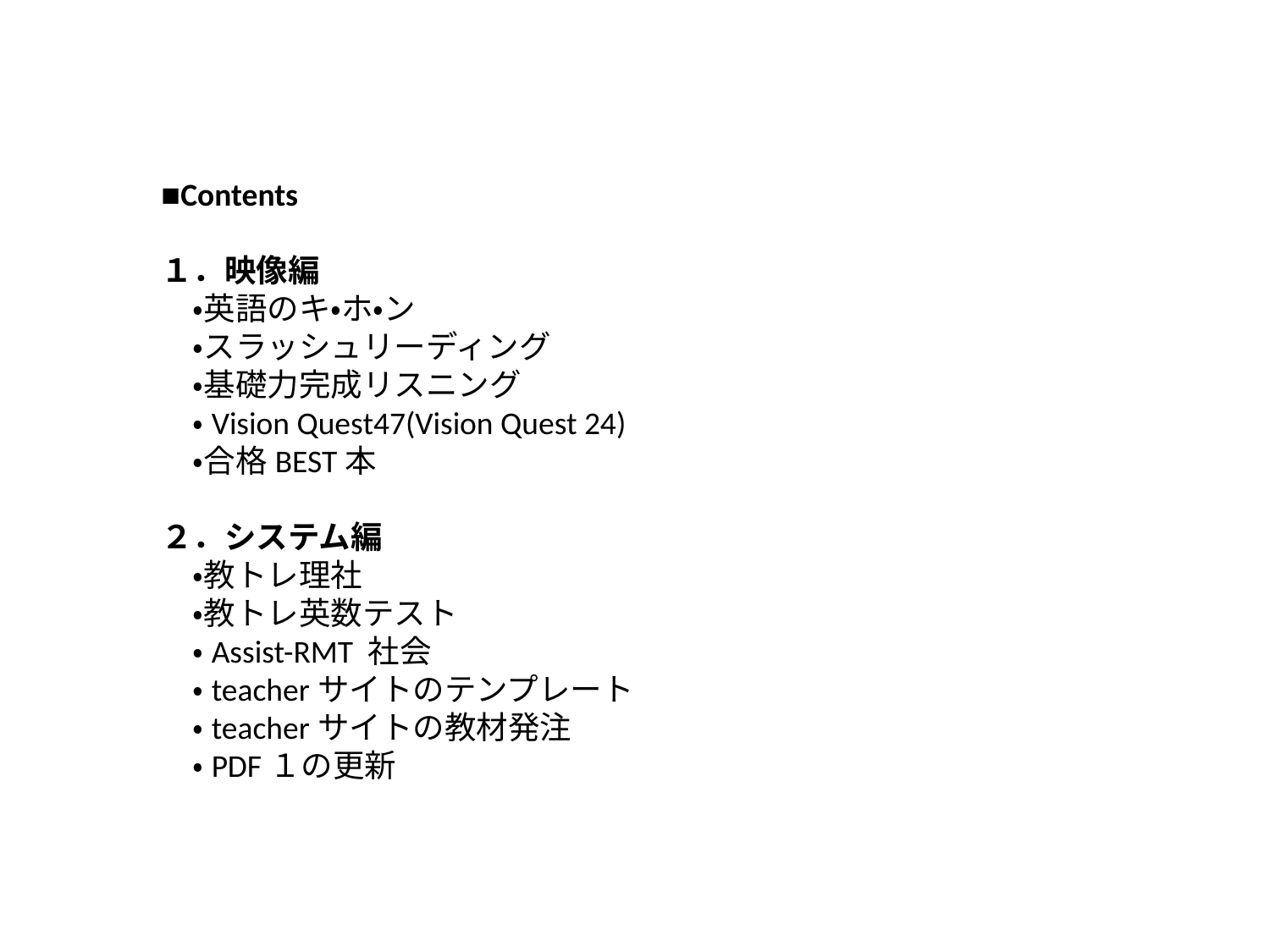

■Contents

１．映像編
　・英語のキ・ホ・ン
　・スラッシュリーディング
　・基礎力完成リスニング
　・Vision Quest47(Vision Quest 24)
　・合格BEST本

２．システム編
　・教トレ理社
　・教トレ英数テスト
　・Assist-RMT 社会
　・teacherサイトのテンプレート
　・teacherサイトの教材発注
　・PDF１の更新